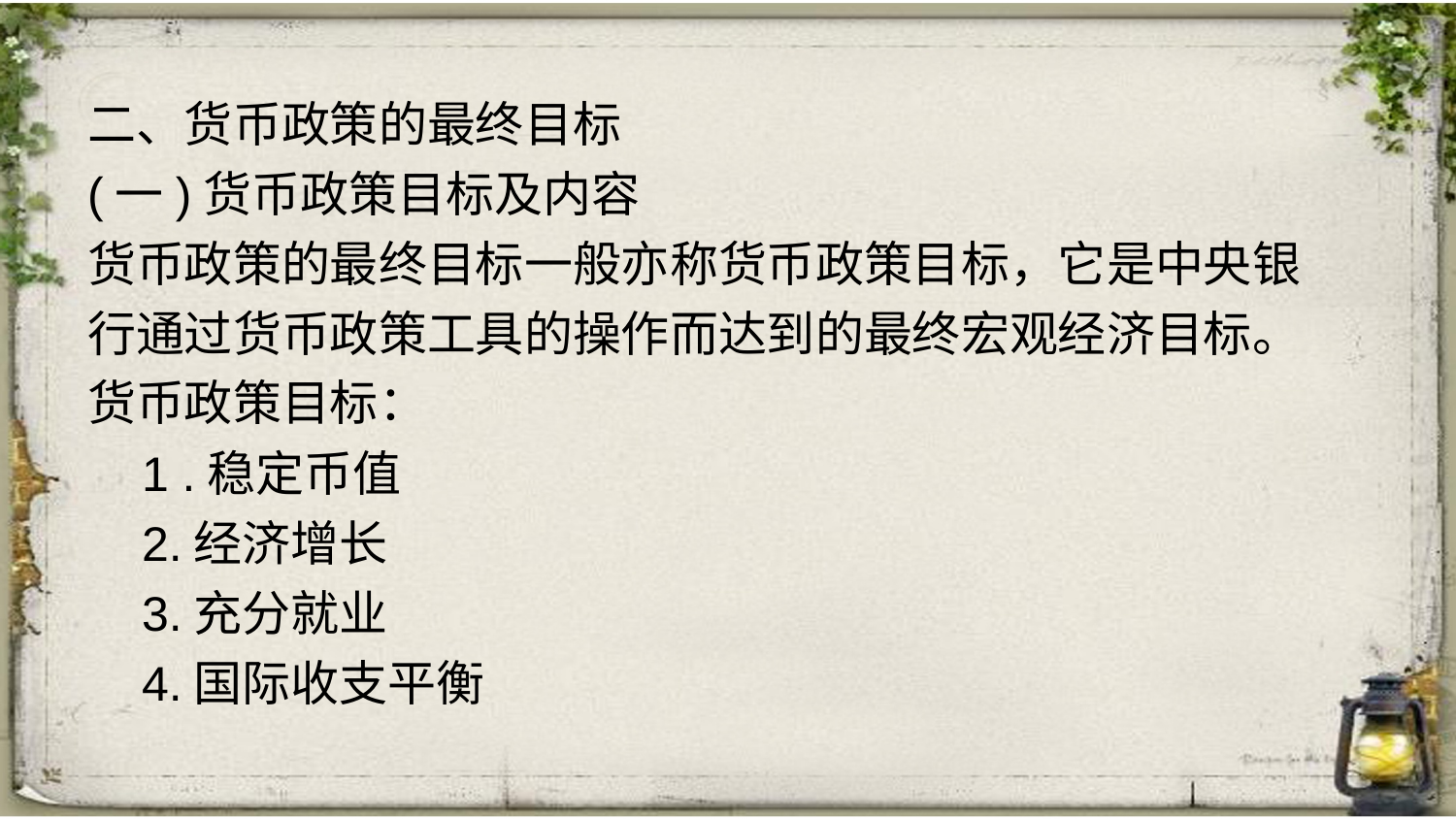

二、货币政策的最终目标
(一)货币政策目标及内容
货币政策的最终目标一般亦称货币政策目标，它是中央银行通过货币政策工具的操作而达到的最终宏观经济目标。
货币政策目标：
    1 .稳定币值
    2.经济增长
    3.充分就业
    4.国际收支平衡